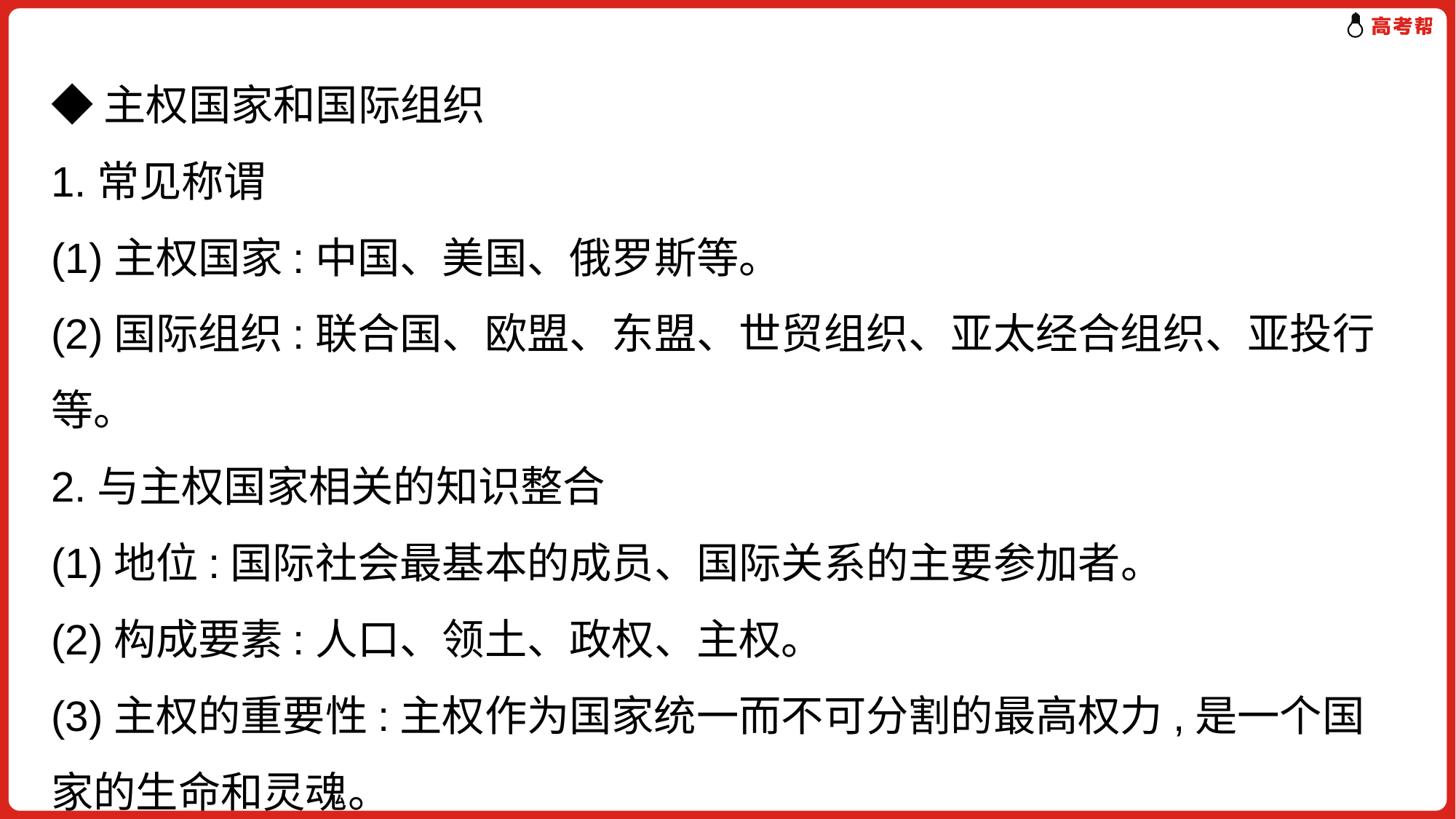

# ◆主权国家和国际组织 1.常见称谓 (1)主权国家:中国、美国、俄罗斯等。 (2)国际组织:联合国、欧盟、东盟、世贸组织、亚太经合组织、亚投行等。 2.与主权国家相关的知识整合 (1)地位:国际社会最基本的成员、国际关系的主要参加者。 (2)构成要素:人口、领土、政权、主权。 (3)主权的重要性:主权作为国家统一而不可分割的最高权力,是一个国家的生命和灵魂。